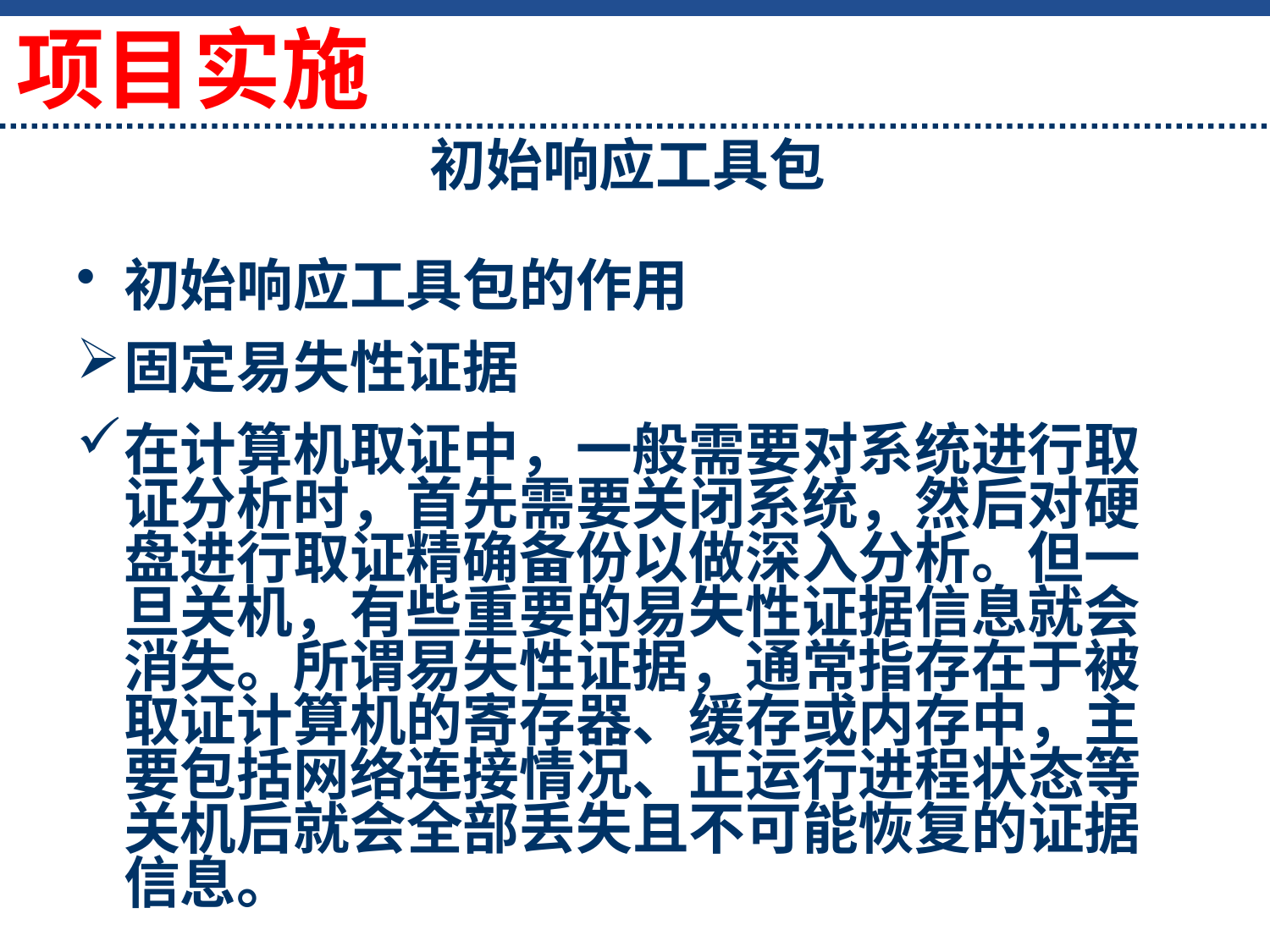

初始响应工具包
项目实施
初始响应工具包的作用
固定易失性证据
在计算机取证中，一般需要对系统进行取证分析时，首先需要关闭系统，然后对硬盘进行取证精确备份以做深入分析。但一旦关机，有些重要的易失性证据信息就会消失。所谓易失性证据，通常指存在于被取证计算机的寄存器、缓存或内存中，主要包括网络连接情况、正运行进程状态等关机后就会全部丢失且不可能恢复的证据信息。